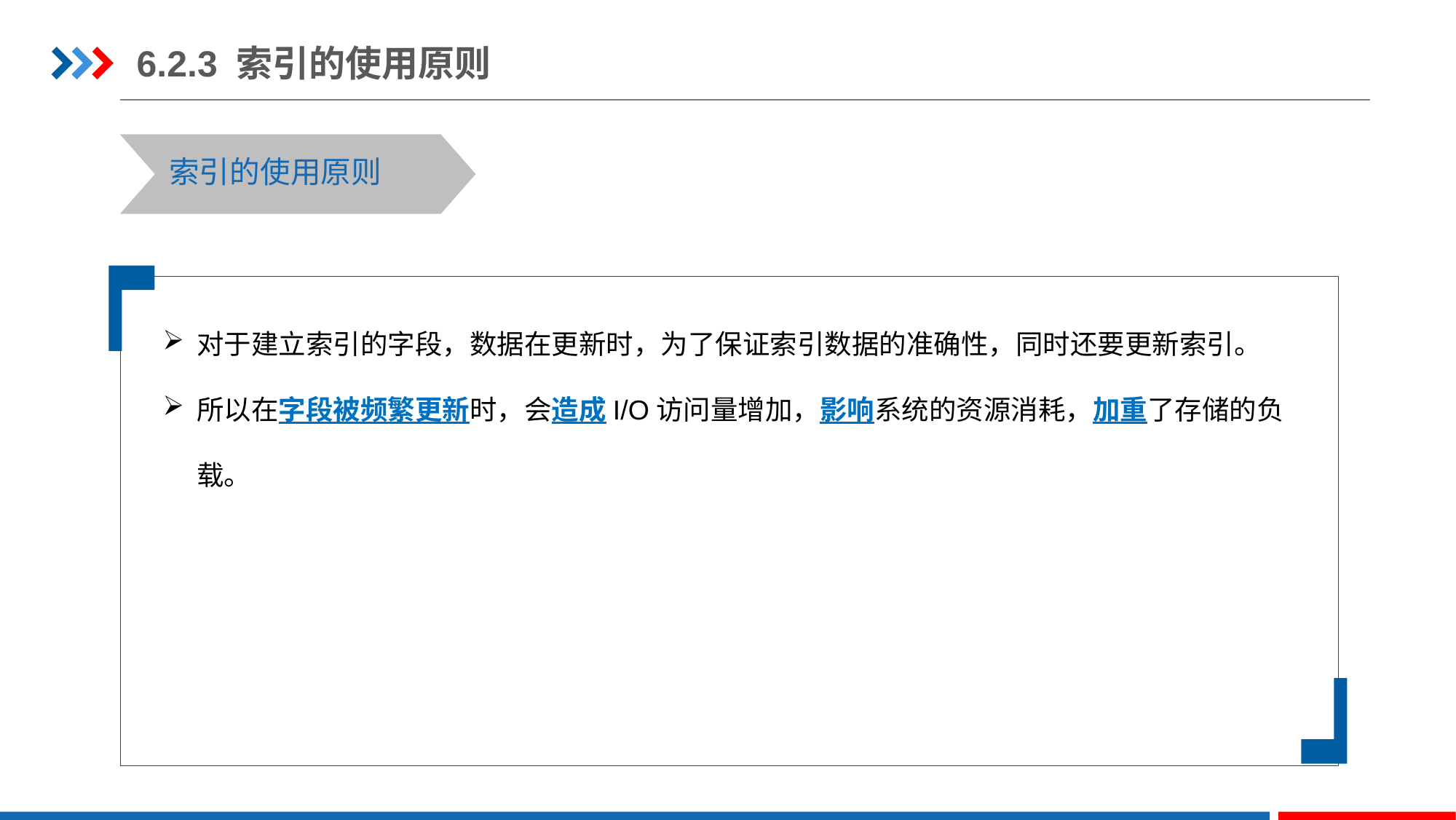

6.2.3 索引的使用原则

索引的使用原则

对于建立索引的字段，数据在更新时，为了保证索引数据的准确性，同时还要更新索引。
所以在字段被频繁更新时，会造成I/O访问量增加，影响系统的资源消耗，加重了存储的负载。